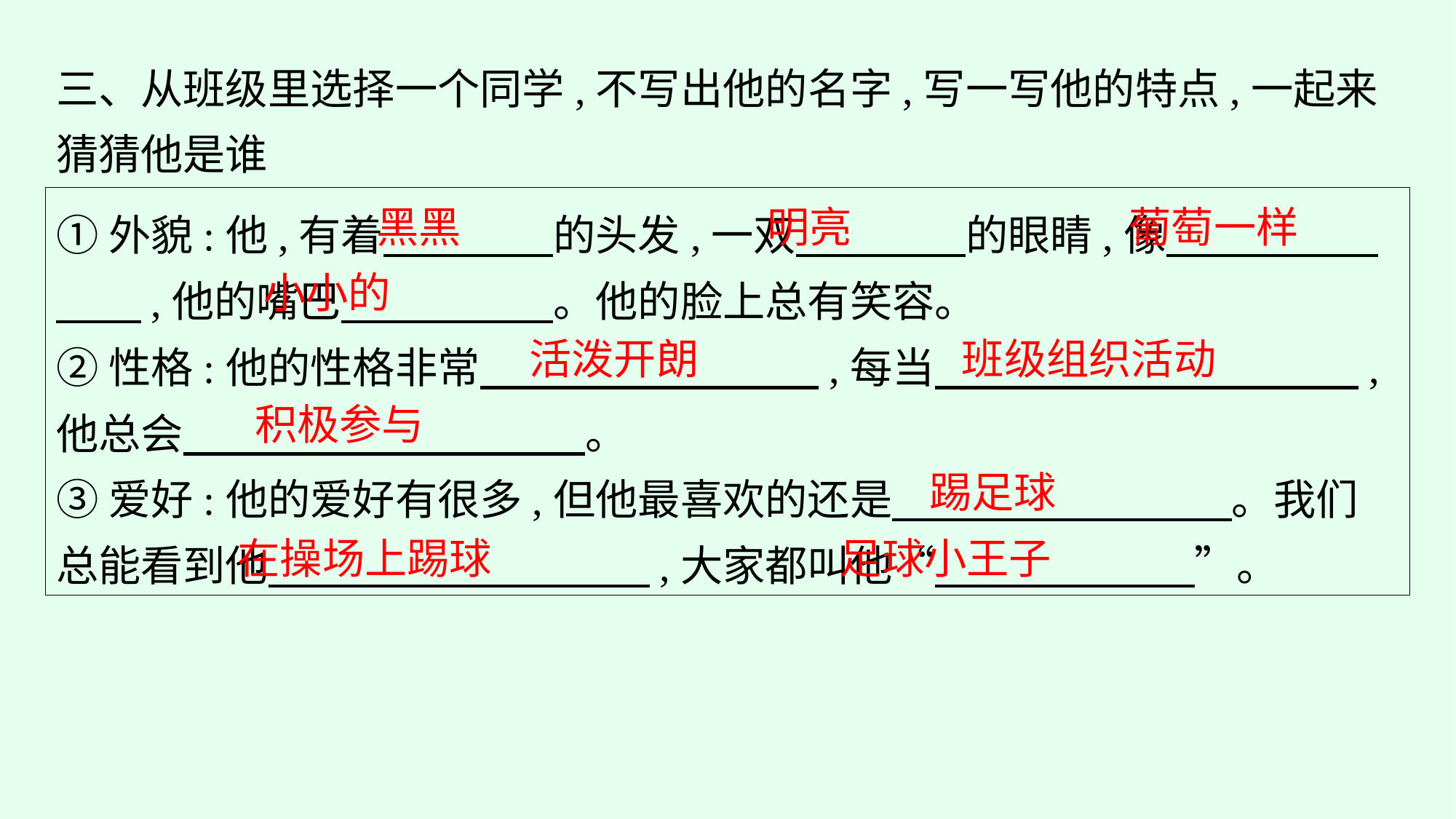

三、从班级里选择一个同学,不写出他的名字,写一写他的特点,一起来猜猜他是谁
①外貌:他,有着　　　　的头发,一双　　　　的眼睛,像　　　　　　　,他的嘴巴　　　　　。他的脸上总有笑容。
②性格:他的性格非常　　　　　　　　,每当　　　　　　　　　　,他总会　                                      。
③爱好:他的爱好有很多,但他最喜欢的还是　　　　　　　　。我们总能看到他　　　　　　　　　,大家都叫他“　                       ”。
黑黑
明亮
葡萄一样
小小的
活泼开朗
班级组织活动
积极参与
踢足球
在操场上踢球
足球小王子